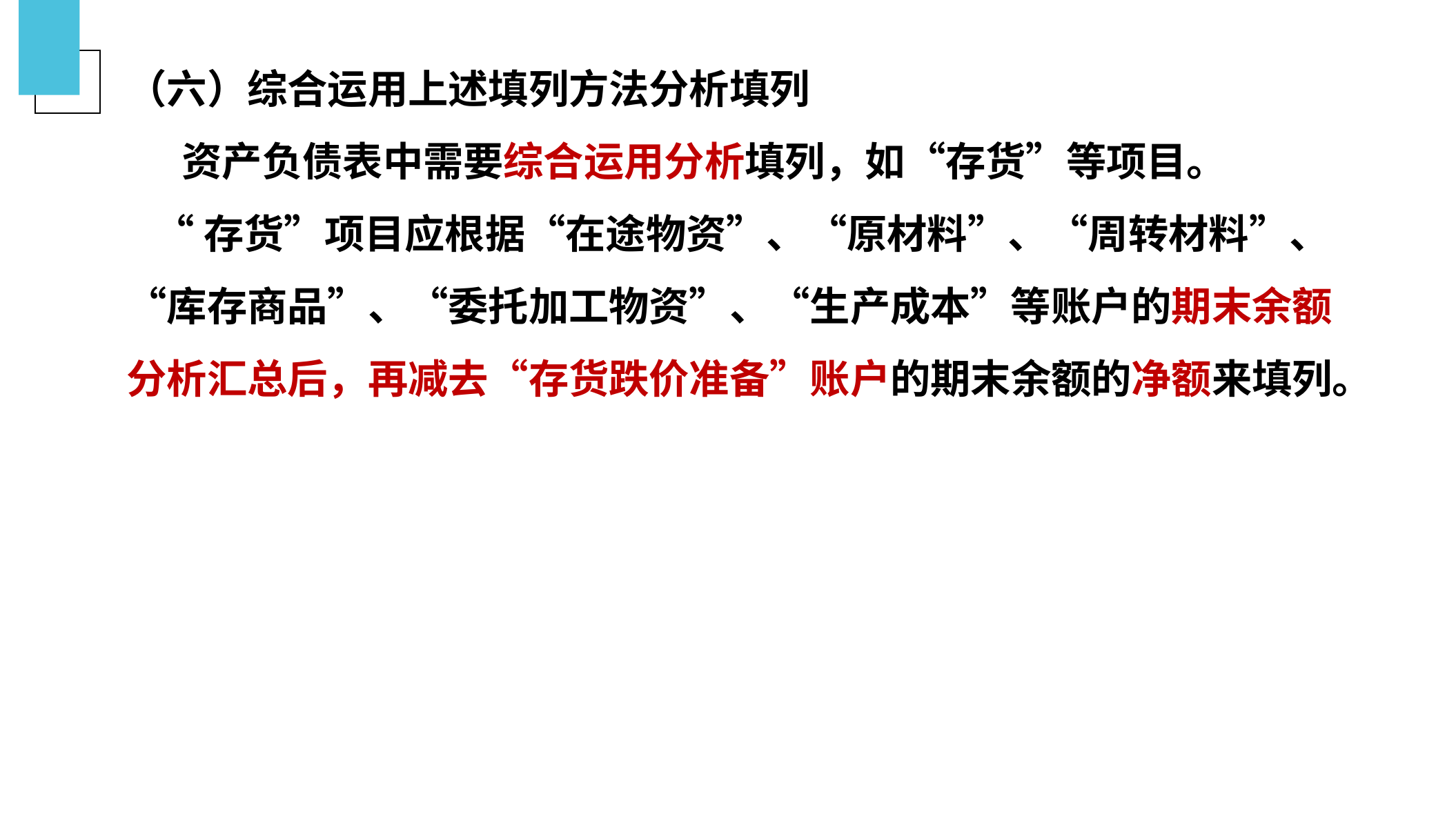

（六）综合运用上述填列方法分析填列
     资产负债表中需要综合运用分析填列，如“存货”等项目。
   “存货”项目应根据“在途物资”、“原材料”、“周转材料”、“库存商品”、“委托加工物资”、“生产成本”等账户的期末余额分析汇总后，再减去“存货跌价准备”账户的期末余额的净额来填列。